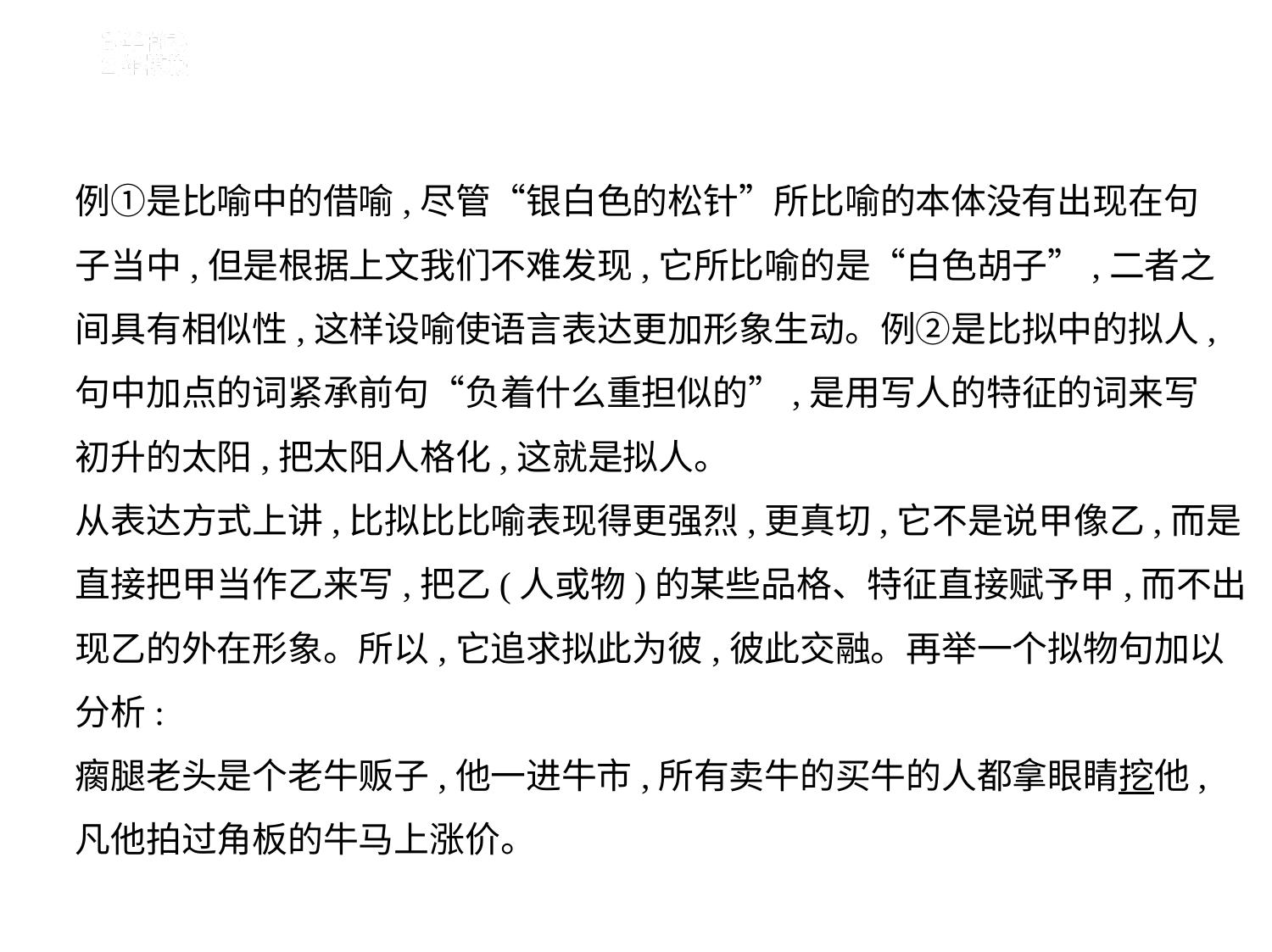

例①是比喻中的借喻,尽管“银白色的松针”所比喻的本体没有出现在句
子当中,但是根据上文我们不难发现,它所比喻的是“白色胡子”,二者之
间具有相似性,这样设喻使语言表达更加形象生动。例②是比拟中的拟人,
句中加点的词紧承前句“负着什么重担似的”,是用写人的特征的词来写
初升的太阳,把太阳人格化,这就是拟人。
从表达方式上讲,比拟比比喻表现得更强烈,更真切,它不是说甲像乙,而是
直接把甲当作乙来写,把乙(人或物)的某些品格、特征直接赋予甲,而不出
现乙的外在形象。所以,它追求拟此为彼,彼此交融。再举一个拟物句加以
分析:
瘸腿老头是个老牛贩子,他一进牛市,所有卖牛的买牛的人都拿眼睛挖他,
凡他拍过角板的牛马上涨价。